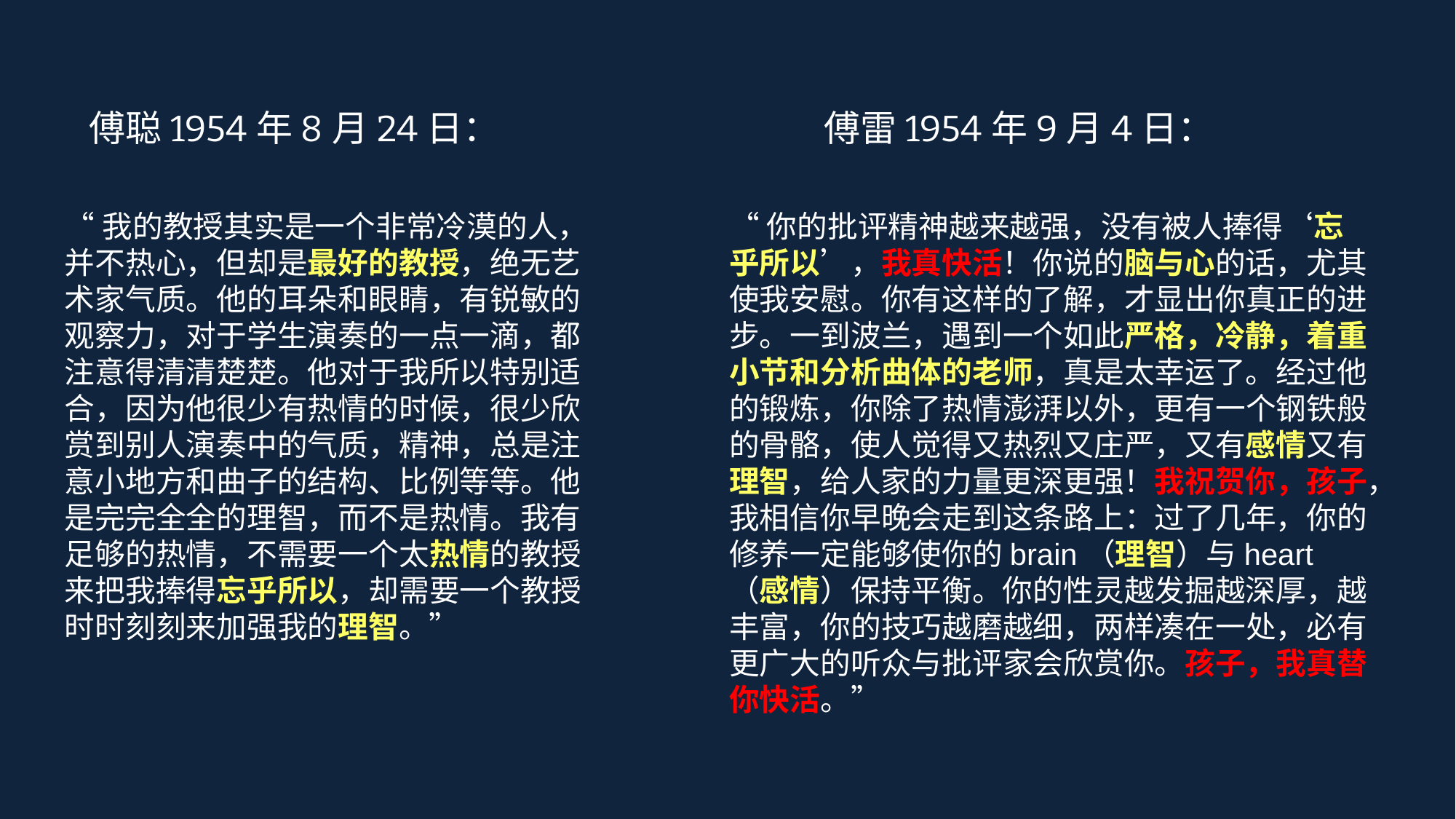

傅雷1954年9月4日：
傅聪1954年8月24日：
“我的教授其实是一个非常冷漠的人，并不热心，但却是最好的教授，绝无艺术家气质。他的耳朵和眼睛，有锐敏的观察力，对于学生演奏的一点一滴，都注意得清清楚楚。他对于我所以特别适合，因为他很少有热情的时候，很少欣赏到别人演奏中的气质，精神，总是注意小地方和曲子的结构、比例等等。他是完完全全的理智，而不是热情。我有足够的热情，不需要一个太热情的教授来把我捧得忘乎所以，却需要一个教授时时刻刻来加强我的理智。”
“你的批评精神越来越强，没有被人捧得‘忘乎所以’，我真快活！你说的脑与心的话，尤其使我安慰。你有这样的了解，才显出你真正的进步。一到波兰，遇到一个如此严格，冷静，着重小节和分析曲体的老师，真是太幸运了。经过他的锻炼，你除了热情澎湃以外，更有一个钢铁般的骨骼，使人觉得又热烈又庄严，又有感情又有理智，给人家的力量更深更强！我祝贺你，孩子，我相信你早晚会走到这条路上：过了几年，你的修养一定能够使你的brain（理智）与heart（感情）保持平衡。你的性灵越发掘越深厚，越丰富，你的技巧越磨越细，两样凑在一处，必有更广大的听众与批评家会欣赏你。孩子，我真替你快活。”